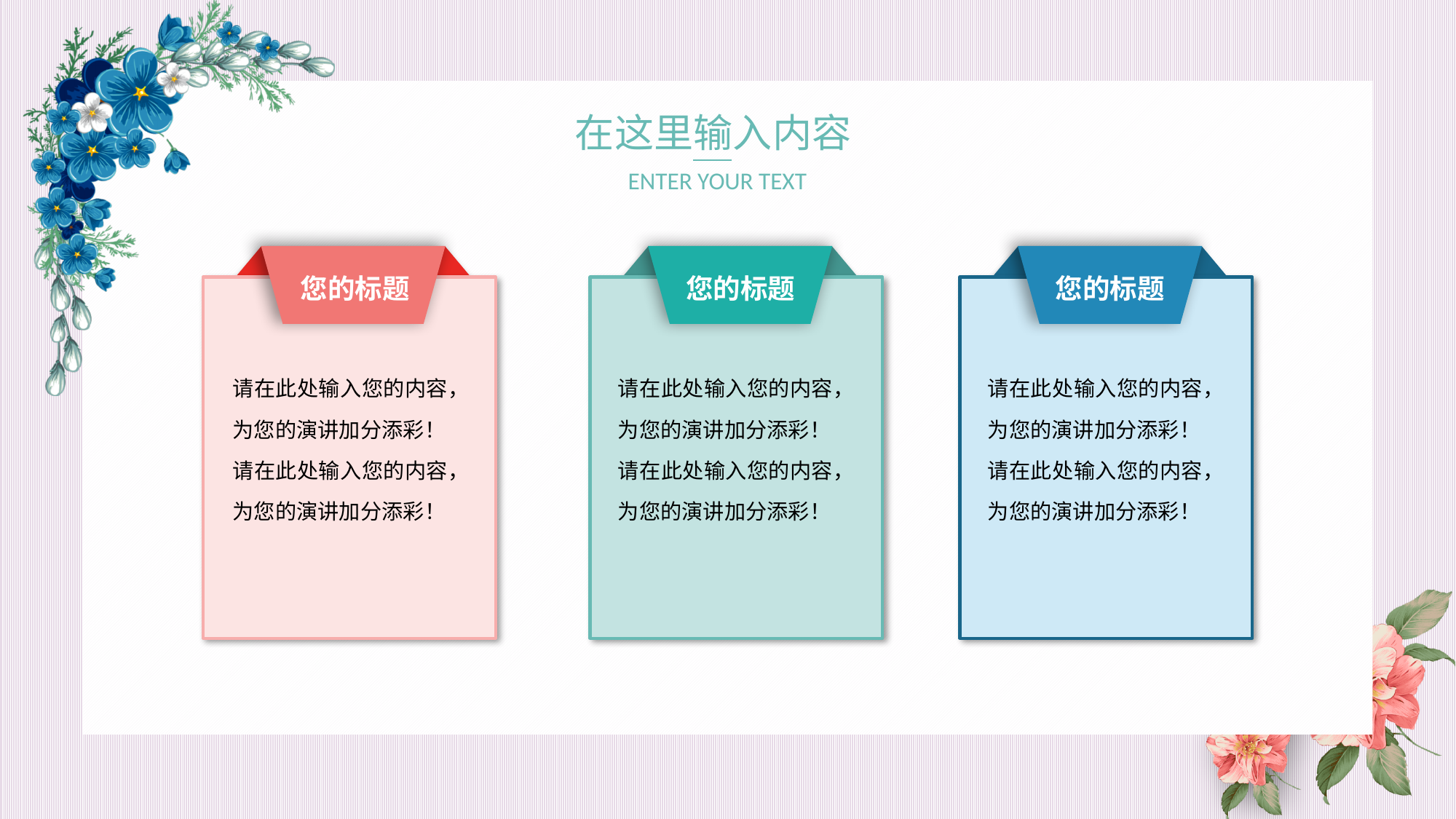

在这里输入内容
ENTER YOUR TEXT

您的标题
您的标题
您的标题

请在此处输入您的内容，为您的演讲加分添彩！
请在此处输入您的内容，为您的演讲加分添彩！
请在此处输入您的内容，为您的演讲加分添彩！
请在此处输入您的内容，为您的演讲加分添彩！
请在此处输入您的内容，为您的演讲加分添彩！
请在此处输入您的内容，为您的演讲加分添彩！